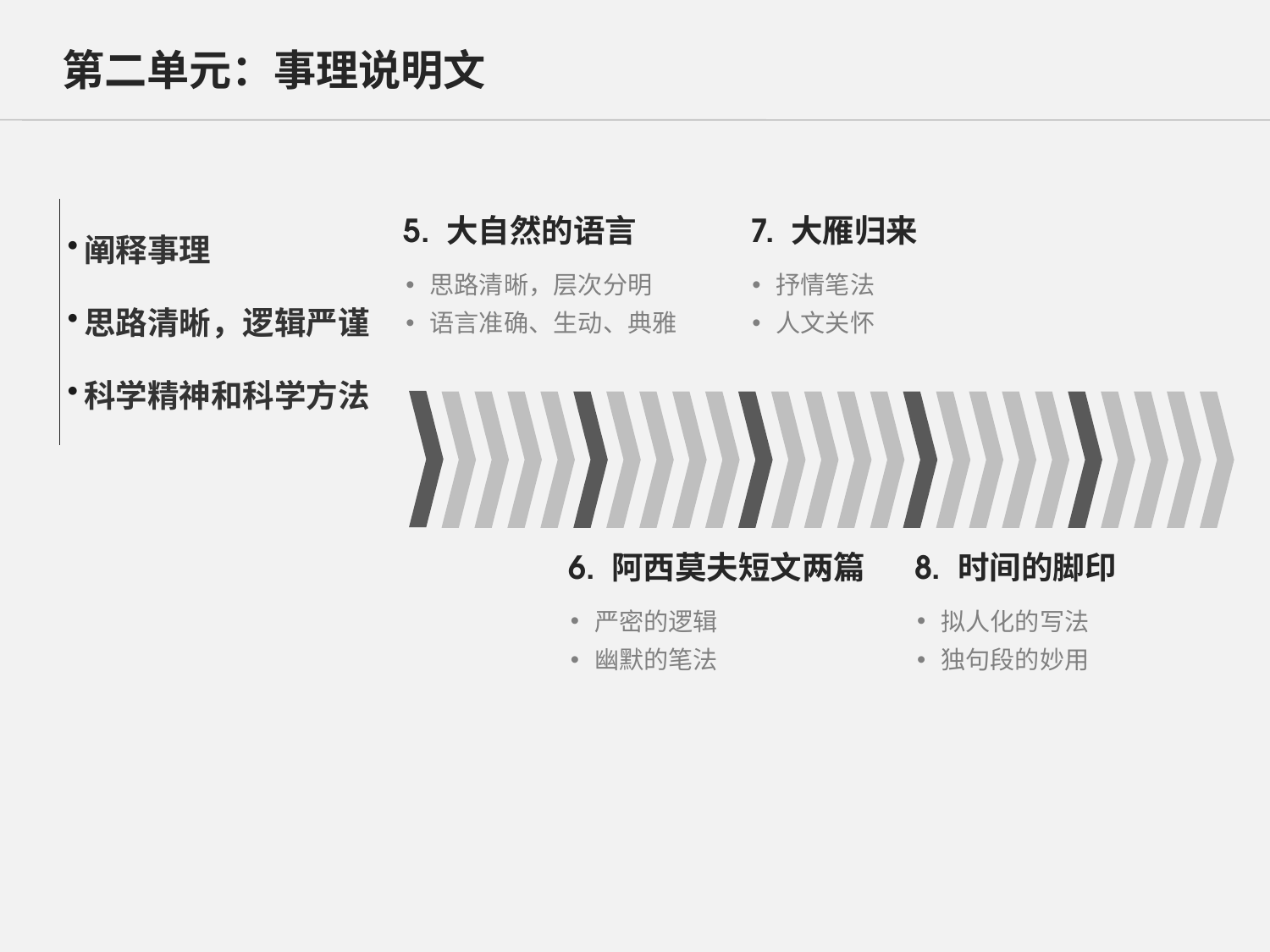

第二单元：事理说明文

阐释事理
思路清晰，逻辑严谨
科学精神和科学方法
5. 大自然的语言
7. 大雁归来
思路清晰，层次分明
语言准确、生动、典雅
抒情笔法
人文关怀

6. 阿西莫夫短文两篇
8. 时间的脚印
严密的逻辑
幽默的笔法
拟人化的写法
独句段的妙用